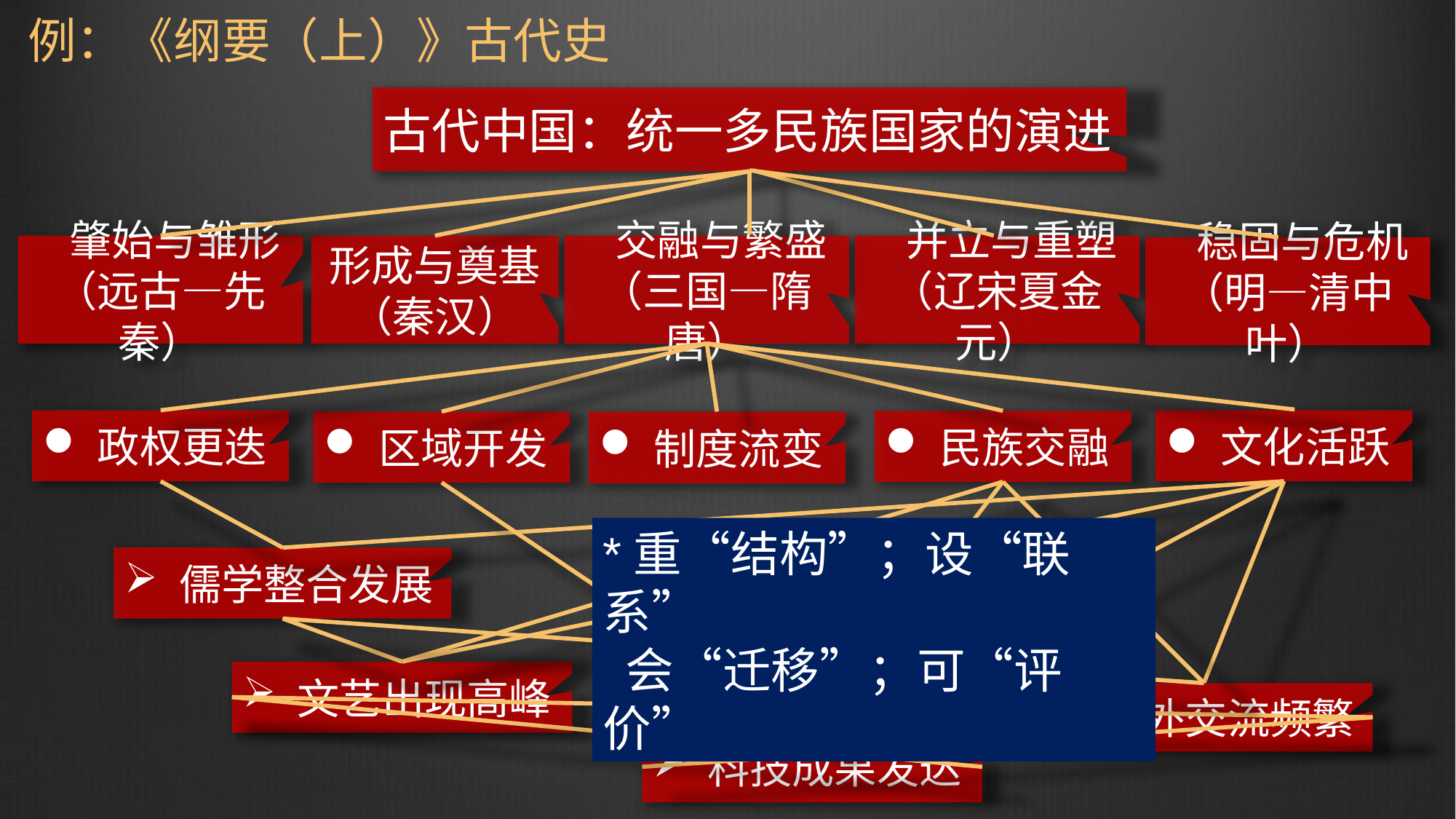

例：《纲要（上）》古代史
古代中国：统一多民族国家的演进
  肇始与雏形
（远古—先秦）
  并立与重塑
（辽宋夏金元）
形成与奠基
（秦汉）
  交融与繁盛
（三国—隋唐）
  稳固与危机
（明—清中叶）
文化活跃
政权更迭
民族交融
区域开发
制度流变
*重“结构”；设“联系”
 会“迁移”；可“评价”
儒学整合发展
文艺出现高峰
中外交流频繁
科技成果发达